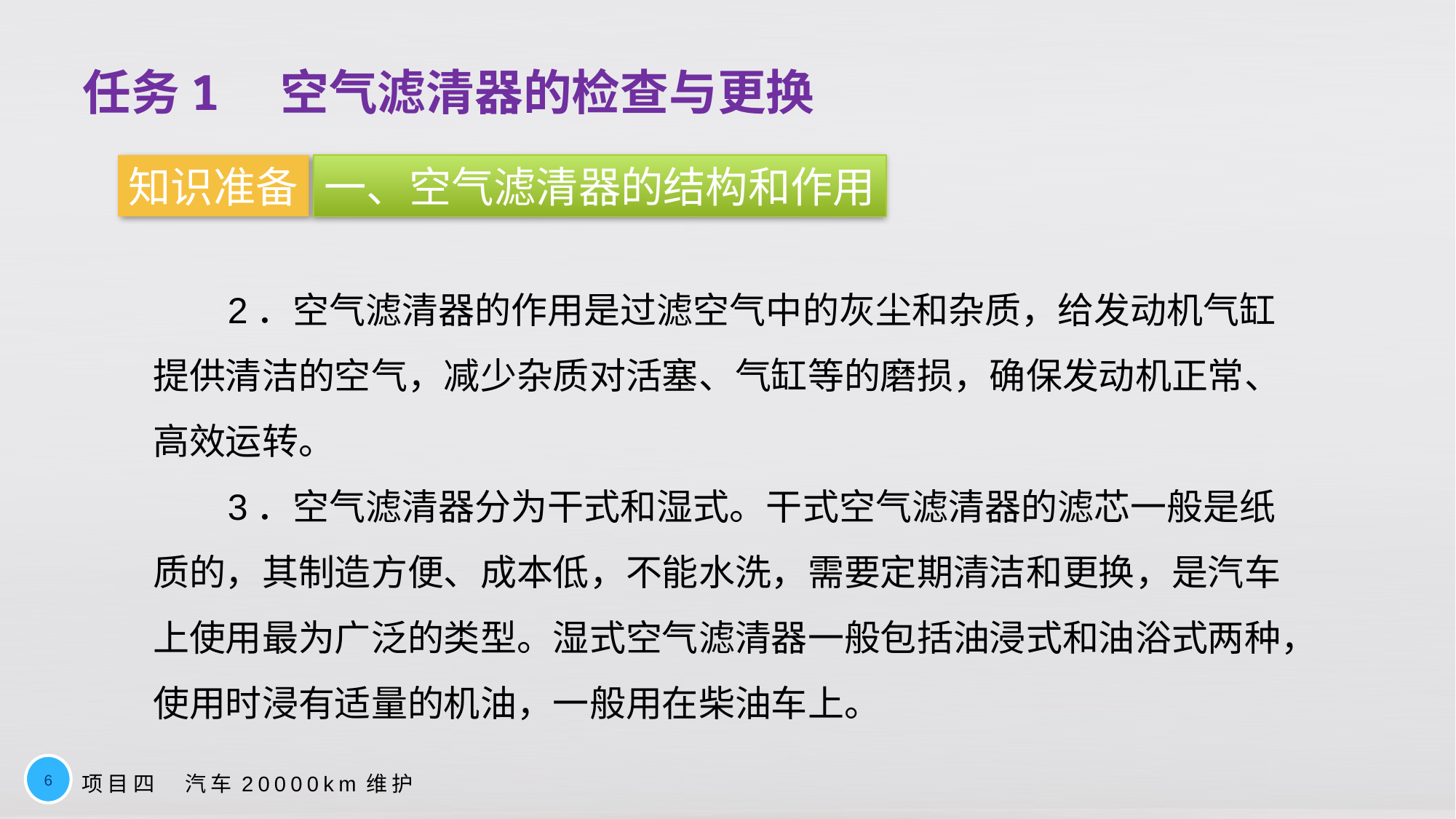

任务1　空气滤清器的检查与更换
知识准备
一、空气滤清器的结构和作用
2．空气滤清器的作用是过滤空气中的灰尘和杂质，给发动机气缸提供清洁的空气，减少杂质对活塞、气缸等的磨损，确保发动机正常、高效运转。
3．空气滤清器分为干式和湿式。干式空气滤清器的滤芯一般是纸质的，其制造方便、成本低，不能水洗，需要定期清洁和更换，是汽车上使用最为广泛的类型。湿式空气滤清器一般包括油浸式和油浴式两种，使用时浸有适量的机油，一般用在柴油车上。
6